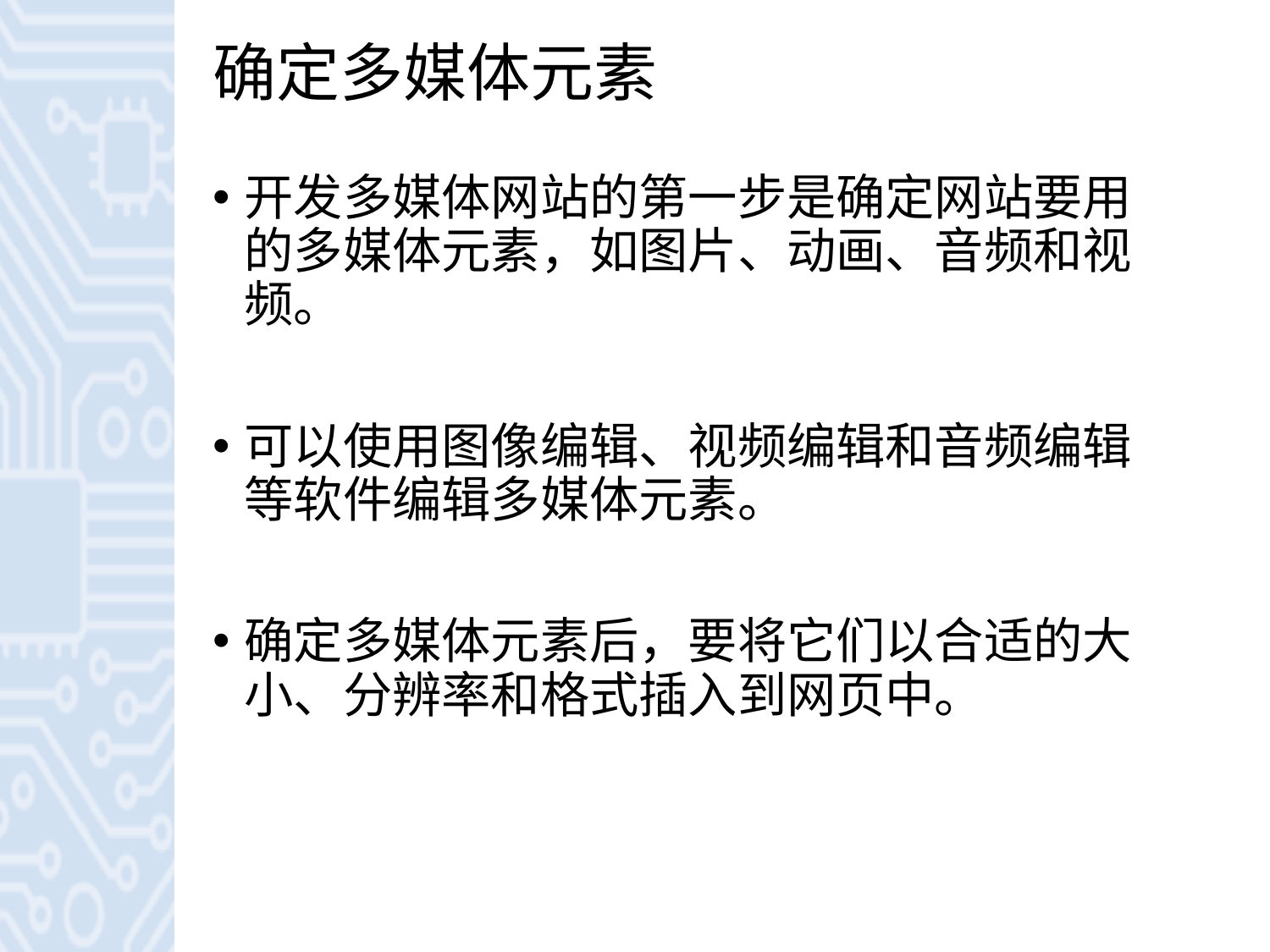

# 确定多媒体元素
开发多媒体网站的第一步是确定网站要用的多媒体元素，如图片、动画、音频和视频。

可以使用图像编辑、视频编辑和音频编辑等软件编辑多媒体元素。

确定多媒体元素后，要将它们以合适的大小、分辨率和格式插入到网页中。